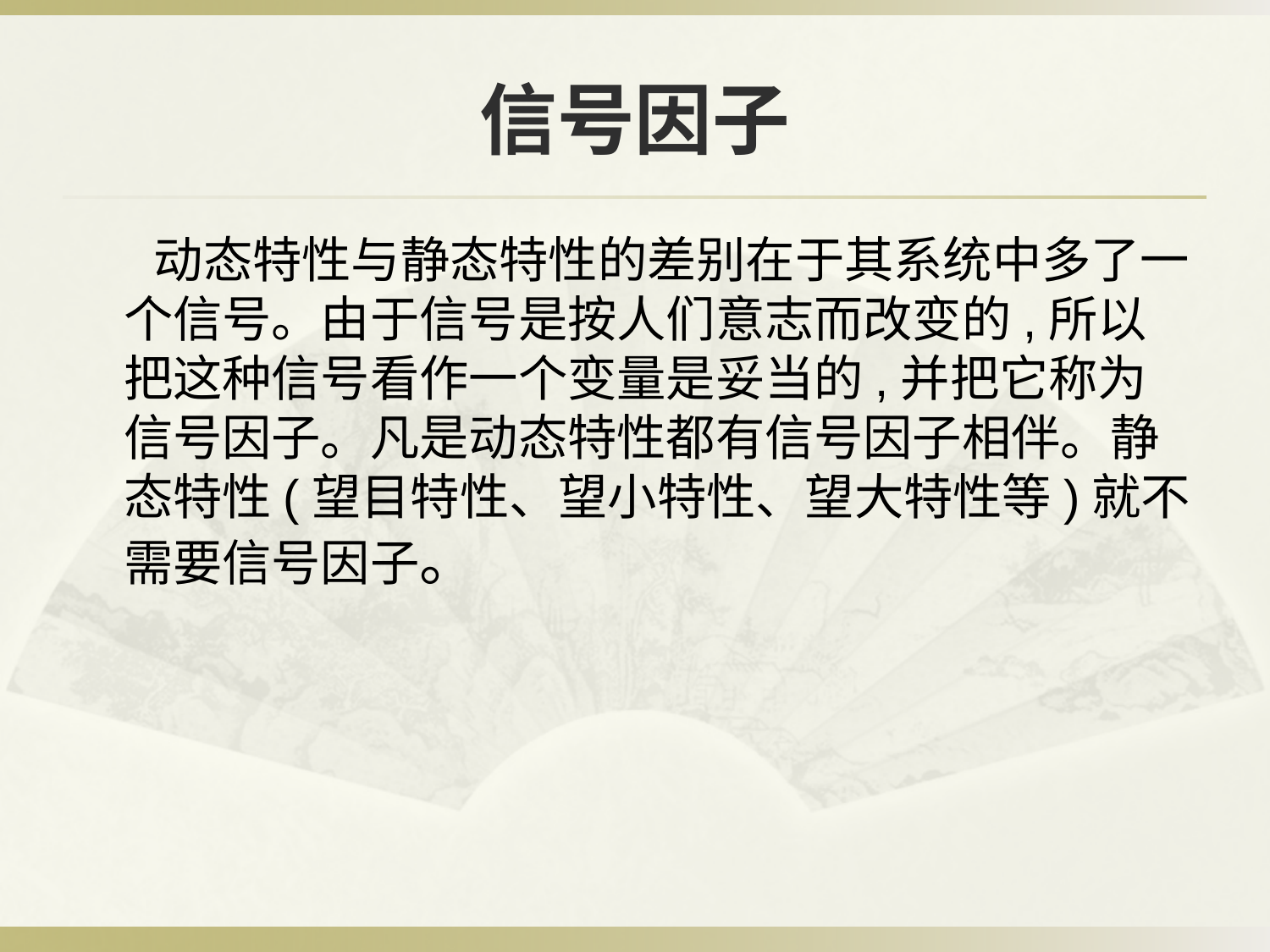

# 信号因子
      动态特性与静态特性的差别在于其系统中多了一个信号。由于信号是按人们意志而改变的,所以把这种信号看作一个变量是妥当的,并把它称为信号因子。凡是动态特性都有信号因子相伴。静态特性(望目特性、望小特性、望大特性等)就不需要信号因子。